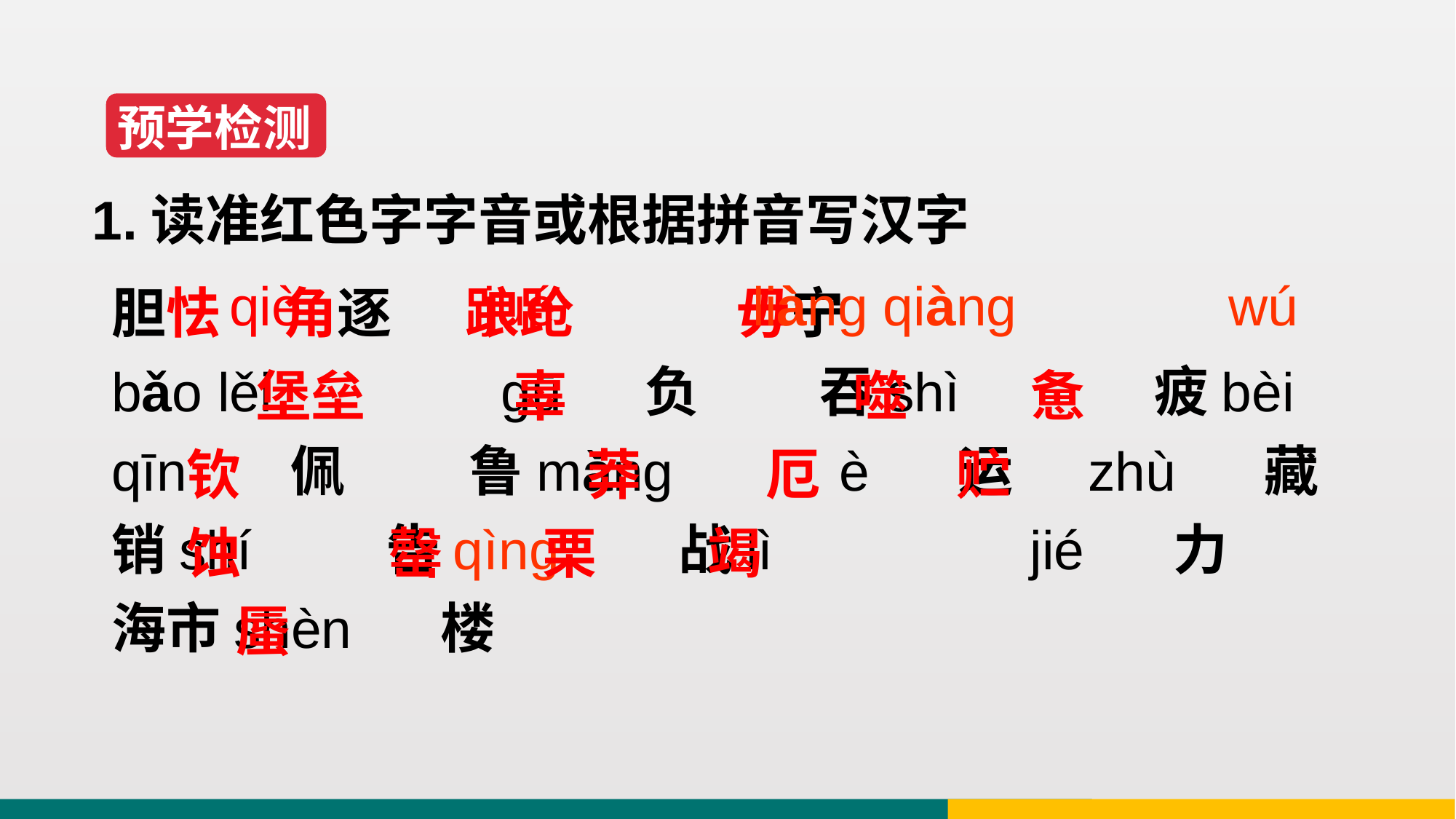

预学检测
1.读准红色字字音或根据拼音写汉字

胆怯     角逐      踉跄             毋宁
bǎo lěi                 ɡū     负           吞shì            疲bèi
qīn      佩          鲁mǎng           è     运     zhù     藏
销shí        告qìng       战lì                 jié     力
海市shèn     楼
qiè            jué             liànɡ qiànɡ              wú
            堡垒            辜                       噬          惫
     钦                            莽          厄           贮
     蚀            罄        栗         竭
         蜃